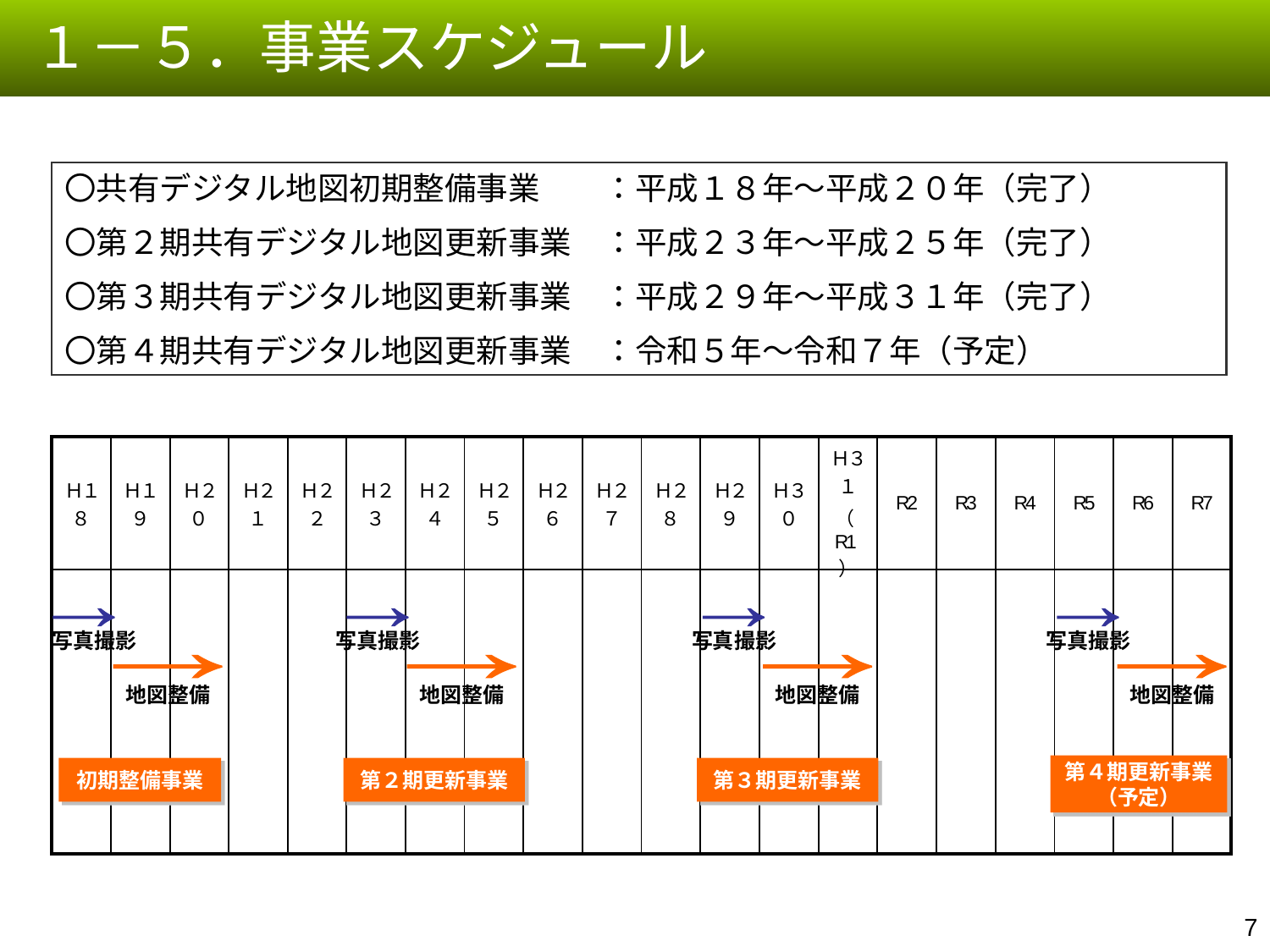

１－５．事業スケジュール

〇共有デジタル地図初期整備事業　　：平成１８年～平成２０年（完了）
〇第２期共有デジタル地図更新事業　：平成２３年～平成２５年（完了）
〇第３期共有デジタル地図更新事業　：平成２９年～平成３１年（完了）
〇第４期共有デジタル地図更新事業　：令和５年～令和７年（予定）
| Ｈ１８ | Ｈ１９ | Ｈ２０ | Ｈ２１ | Ｈ２２ | Ｈ２３ | Ｈ２４ | Ｈ２５ | Ｈ２６ | Ｈ２７ | Ｈ２８ | Ｈ２９ | Ｈ３０ | Ｈ３１ （R1） | R2 | R3 | R4 | R5 | R6 | R7 |
| --- | --- | --- | --- | --- | --- | --- | --- | --- | --- | --- | --- | --- | --- | --- | --- | --- | --- | --- | --- |
|  |  |  |  |  |  |  |  |  |  |  |  |  |  |  |  |  |  |  |  |
→
写真撮影
→
地図整備
→
写真撮影
→
地図整備
→
写真撮影
→
地図整備
→
写真撮影
→
地図整備
第４期更新事業（予定）
初期整備事業
第２期更新事業
第３期更新事業
7